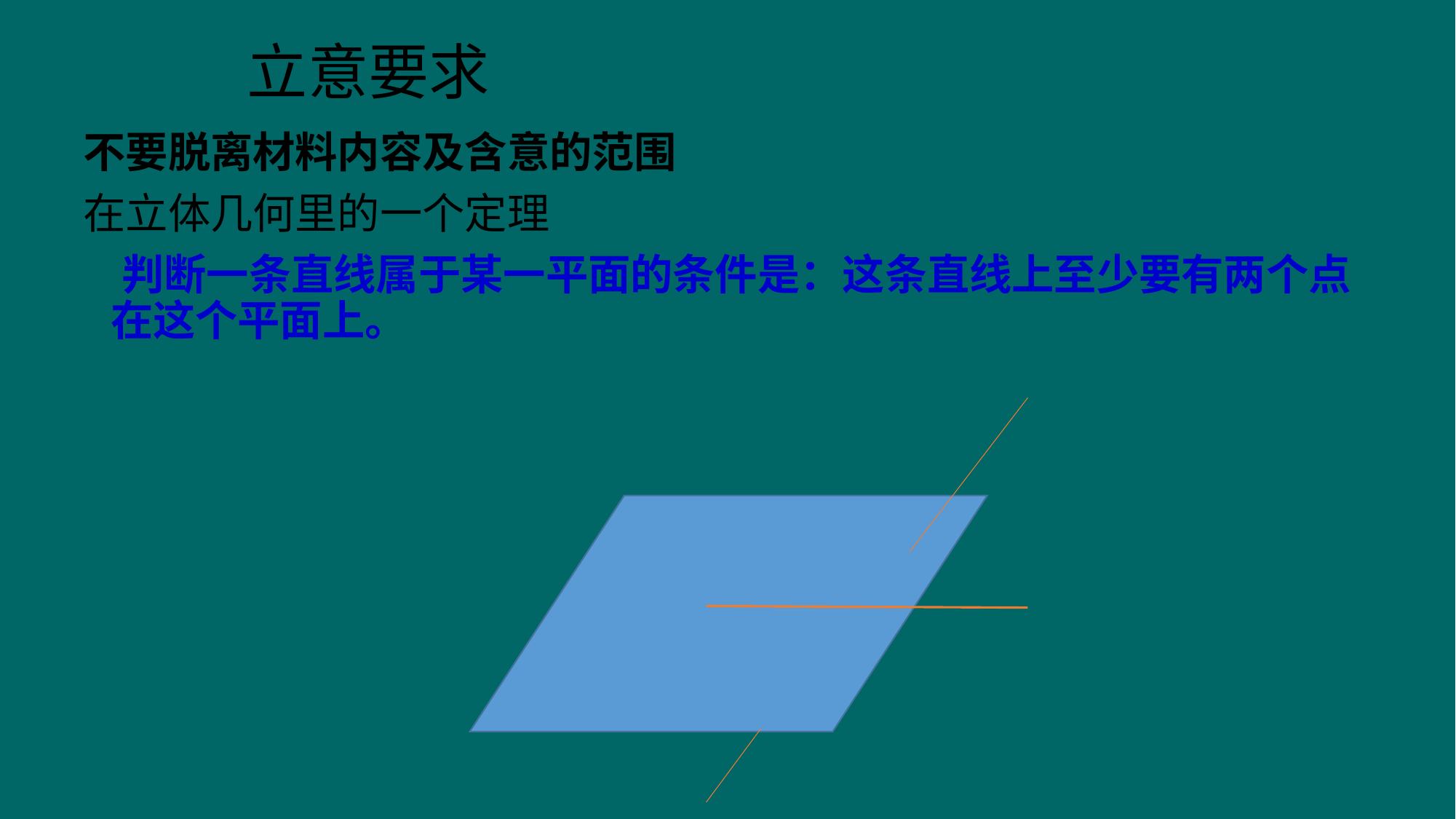

# 立意要求
不要脱离材料内容及含意的范围
在立体几何里的一个定理
   判断一条直线属于某一平面的条件是：这条直线上至少要有两个点在这个平面上。